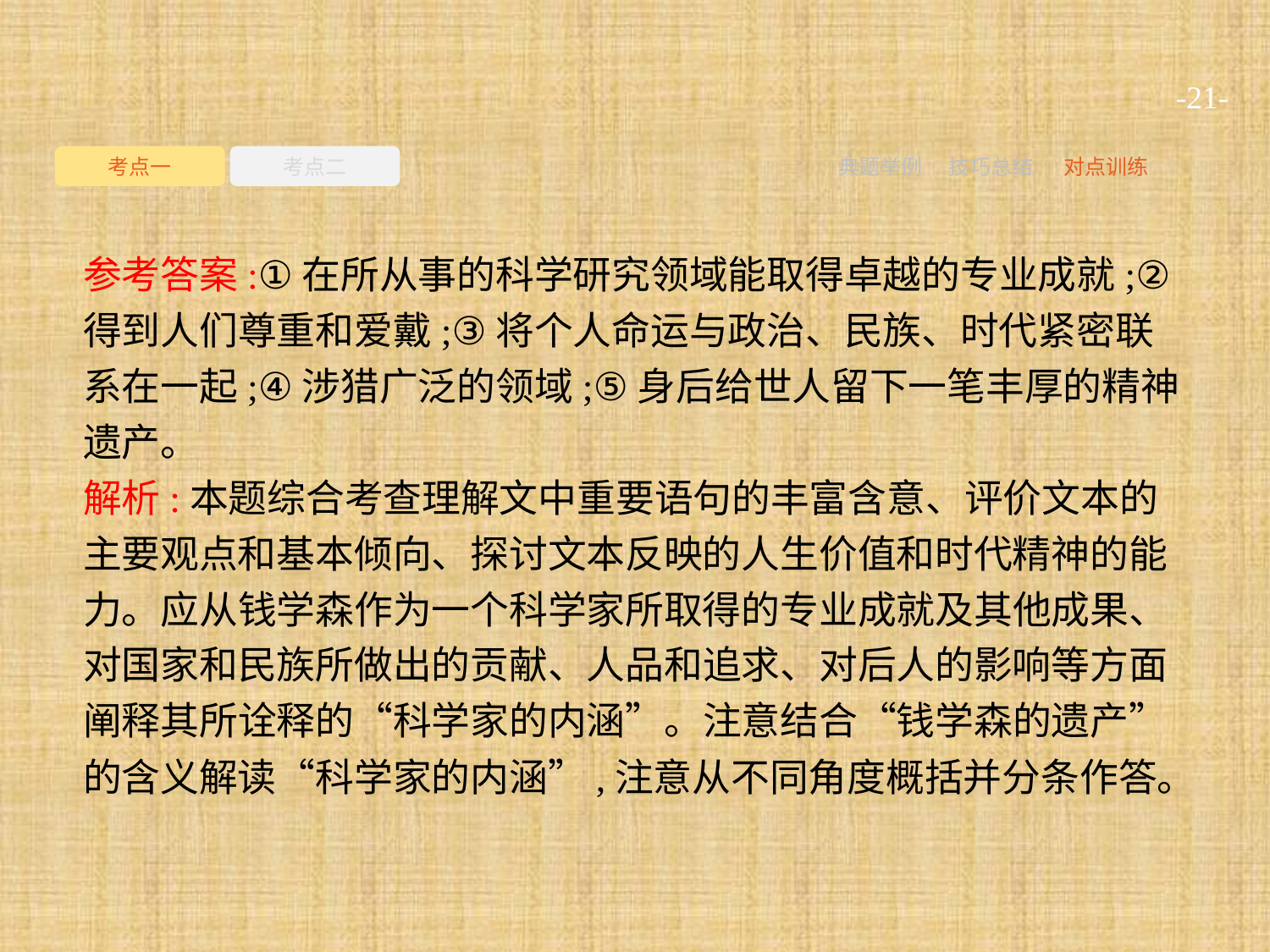

-21-
考点一
考点二
典题举例
技巧总结
对点训练
参考答案:①在所从事的科学研究领域能取得卓越的专业成就;②得到人们尊重和爱戴;③将个人命运与政治、民族、时代紧密联系在一起;④涉猎广泛的领域;⑤身后给世人留下一笔丰厚的精神遗产。
解析:本题综合考查理解文中重要语句的丰富含意、评价文本的主要观点和基本倾向、探讨文本反映的人生价值和时代精神的能力。应从钱学森作为一个科学家所取得的专业成就及其他成果、对国家和民族所做出的贡献、人品和追求、对后人的影响等方面阐释其所诠释的“科学家的内涵”。注意结合“钱学森的遗产”的含义解读“科学家的内涵”,注意从不同角度概括并分条作答。